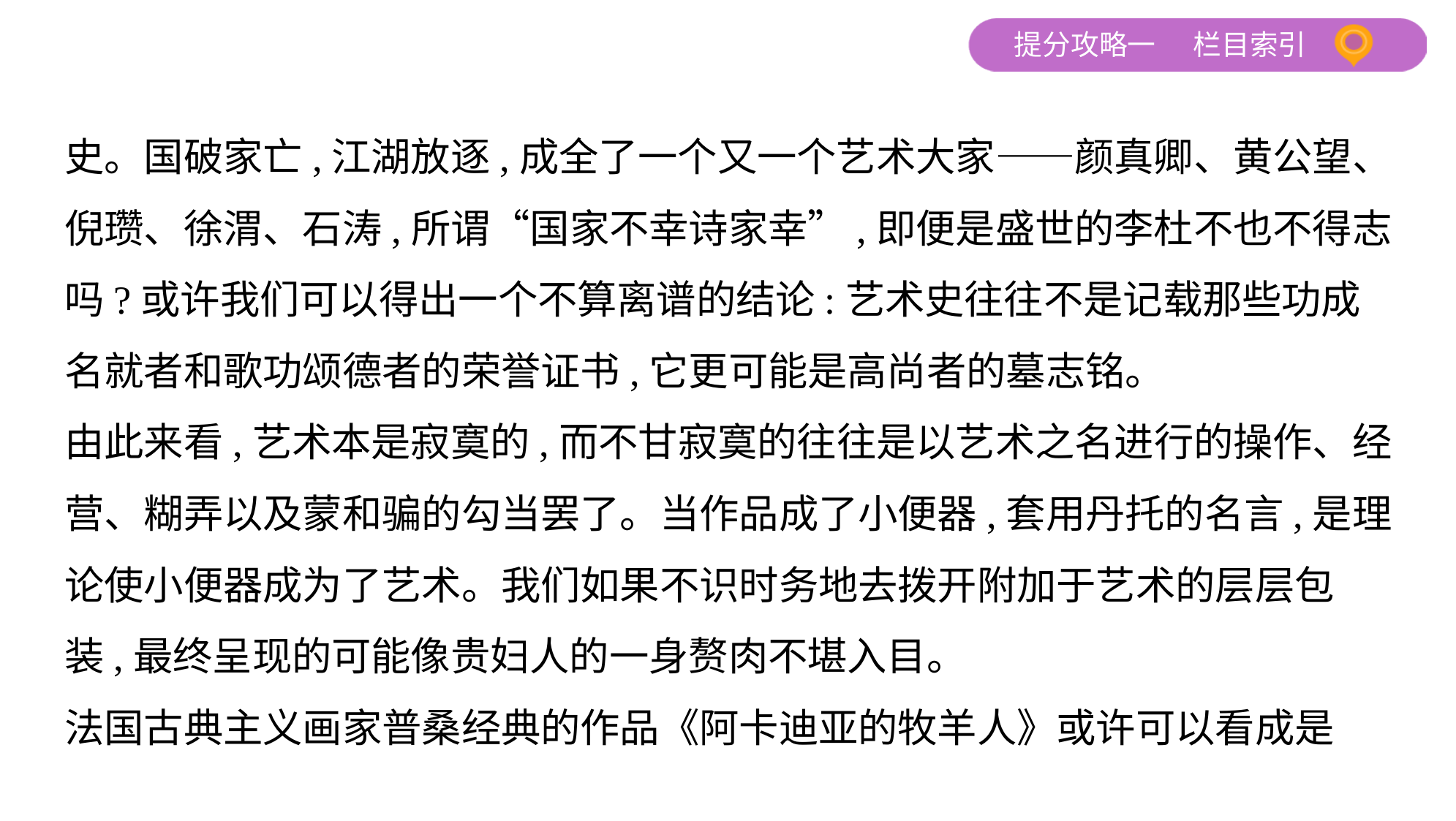

史。国破家亡,江湖放逐,成全了一个又一个艺术大家——颜真卿、黄公望、
倪瓒、徐渭、石涛,所谓“国家不幸诗家幸”,即便是盛世的李杜不也不得志
吗?或许我们可以得出一个不算离谱的结论:艺术史往往不是记载那些功成
名就者和歌功颂德者的荣誉证书,它更可能是高尚者的墓志铭。
由此来看,艺术本是寂寞的,而不甘寂寞的往往是以艺术之名进行的操作、经
营、糊弄以及蒙和骗的勾当罢了。当作品成了小便器,套用丹托的名言,是理
论使小便器成为了艺术。我们如果不识时务地去拨开附加于艺术的层层包
装,最终呈现的可能像贵妇人的一身赘肉不堪入目。
法国古典主义画家普桑经典的作品《阿卡迪亚的牧羊人》或许可以看成是